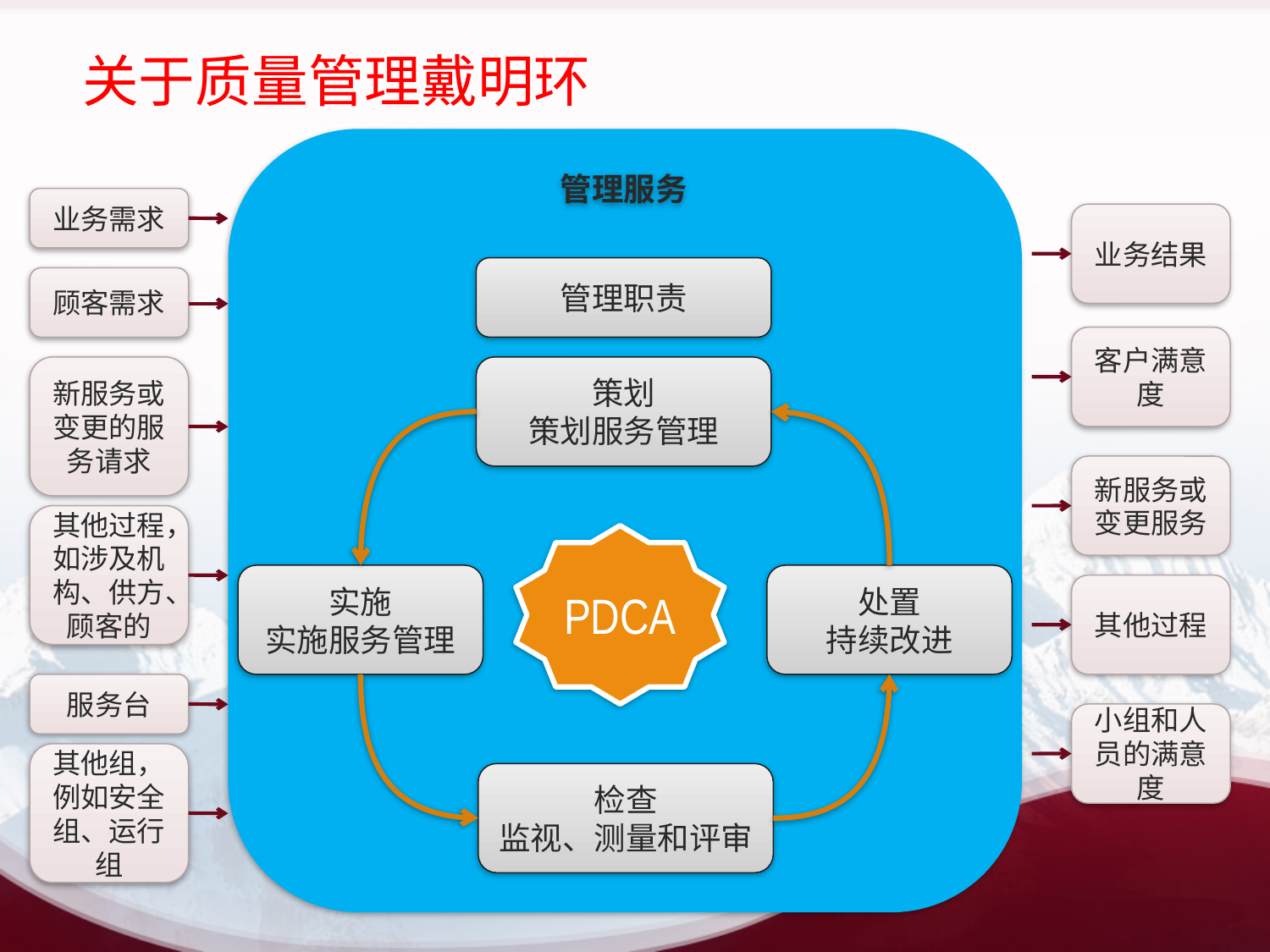

# 关于质量管理戴明环

管理服务
业务需求
业务结果
管理职责
顾客需求
客户满意度
新服务或变更的服务请求
策划
策划服务管理
新服务或变更服务
其他过程，如涉及机构、供方、顾客的
PDCA
实施
实施服务管理
处置
持续改进
其他过程
服务台
小组和人员的满意度
其他组，例如安全组、运行组
检查
监视、测量和评审